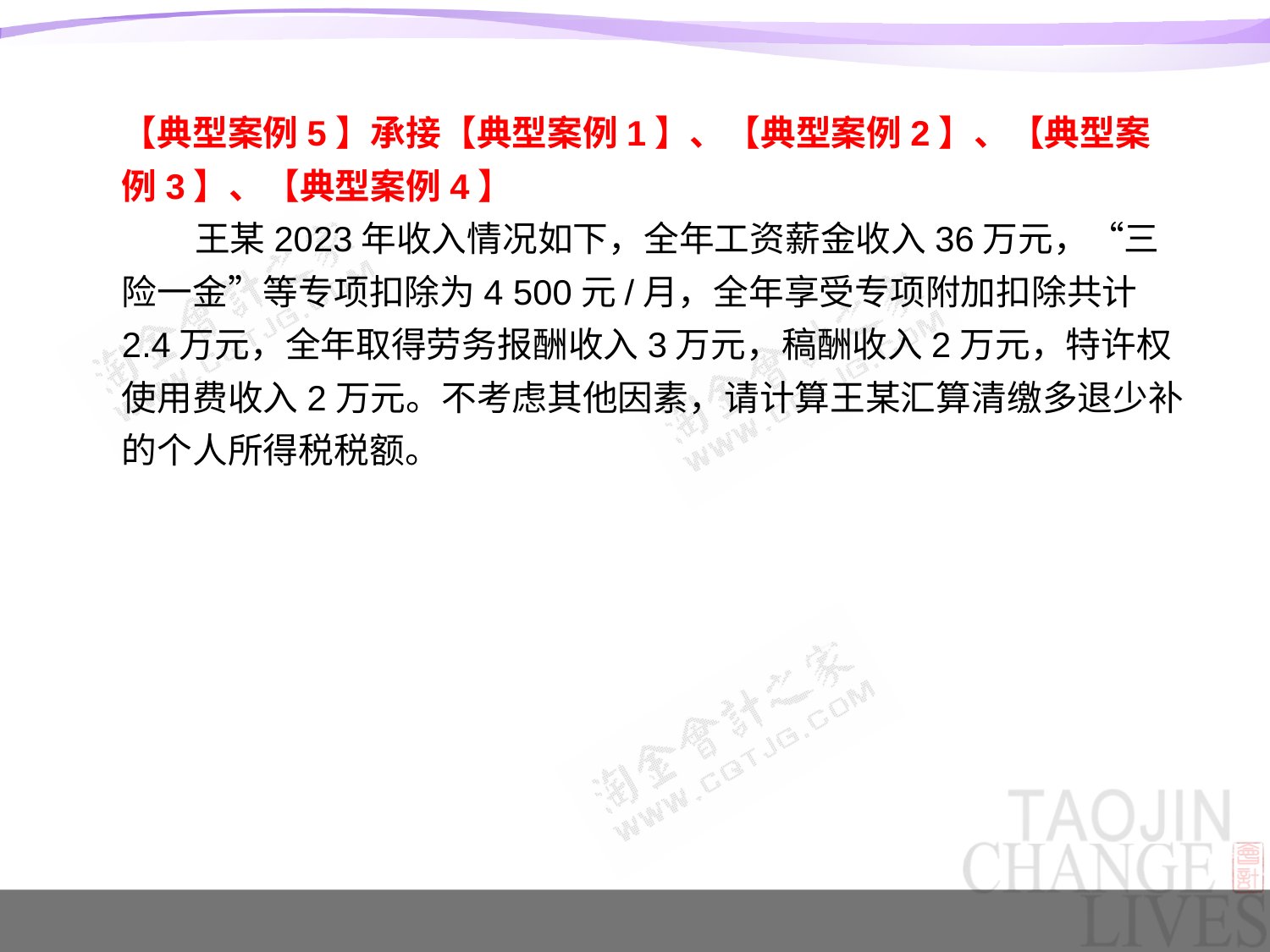

【典型案例5】承接【典型案例1】、【典型案例2】、【典型案例3】、【典型案例4】
        王某2023年收入情况如下，全年工资薪金收入36万元，“三险一金”等专项扣除为4 500元/月，全年享受专项附加扣除共计2.4万元，全年取得劳务报酬收入3万元，稿酬收入2万元，特许权使用费收入2万元。不考虑其他因素，请计算王某汇算清缴多退少补的个人所得税税额。